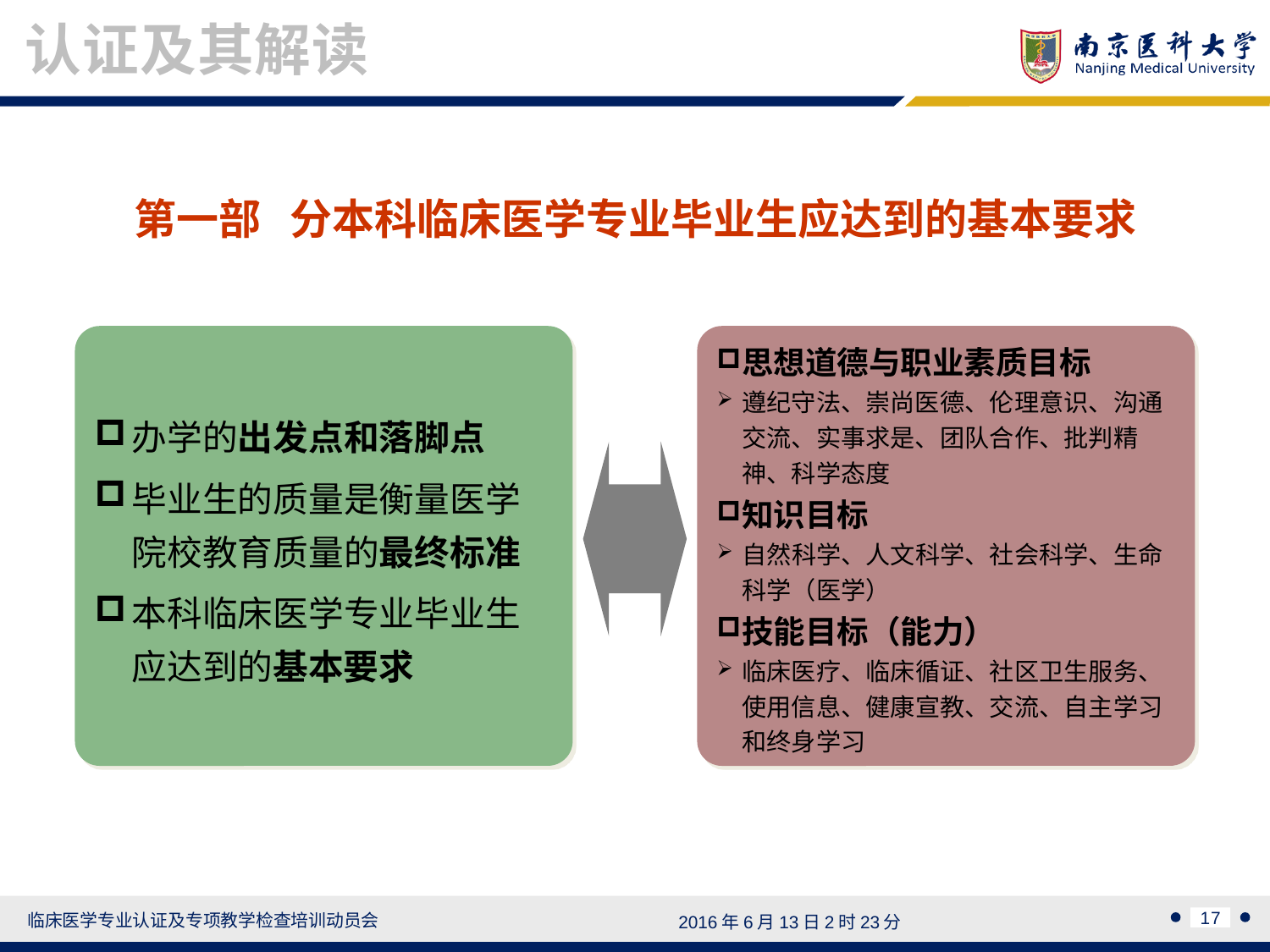

认证及其解读
第一部   分本科临床医学专业毕业生应达到的基本要求
办学的出发点和落脚点
毕业生的质量是衡量医学院校教育质量的最终标准
本科临床医学专业毕业生应达到的基本要求
思想道德与职业素质目标
遵纪守法、崇尚医德、伦理意识、沟通交流、实事求是、团队合作、批判精神、科学态度
知识目标
自然科学、人文科学、社会科学、生命科学（医学）
技能目标（能力）
临床医疗、临床循证、社区卫生服务、使用信息、健康宣教、交流、自主学习和终身学习